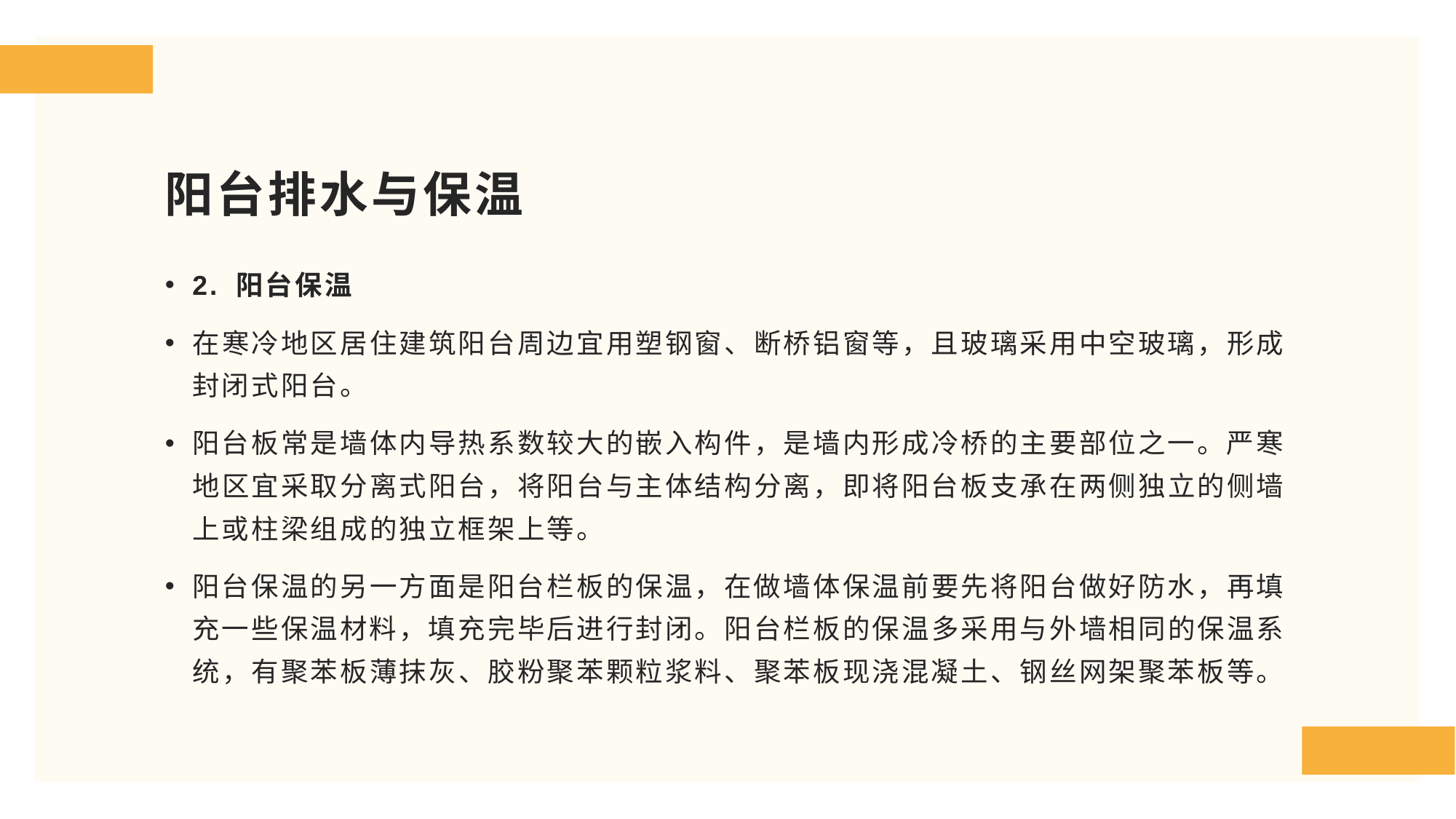

# 阳台排水与保温
2. 阳台保温
在寒冷地区居住建筑阳台周边宜用塑钢窗、断桥铝窗等，且玻璃采用中空玻璃，形成封闭式阳台。
阳台板常是墙体内导热系数较大的嵌入构件，是墙内形成冷桥的主要部位之一。严寒地区宜采取分离式阳台，将阳台与主体结构分离，即将阳台板支承在两侧独立的侧墙上或柱梁组成的独立框架上等。
阳台保温的另一方面是阳台栏板的保温，在做墙体保温前要先将阳台做好防水，再填充一些保温材料，填充完毕后进行封闭。阳台栏板的保温多采用与外墙相同的保温系统，有聚苯板薄抹灰、胶粉聚苯颗粒浆料、聚苯板现浇混凝土、钢丝网架聚苯板等。